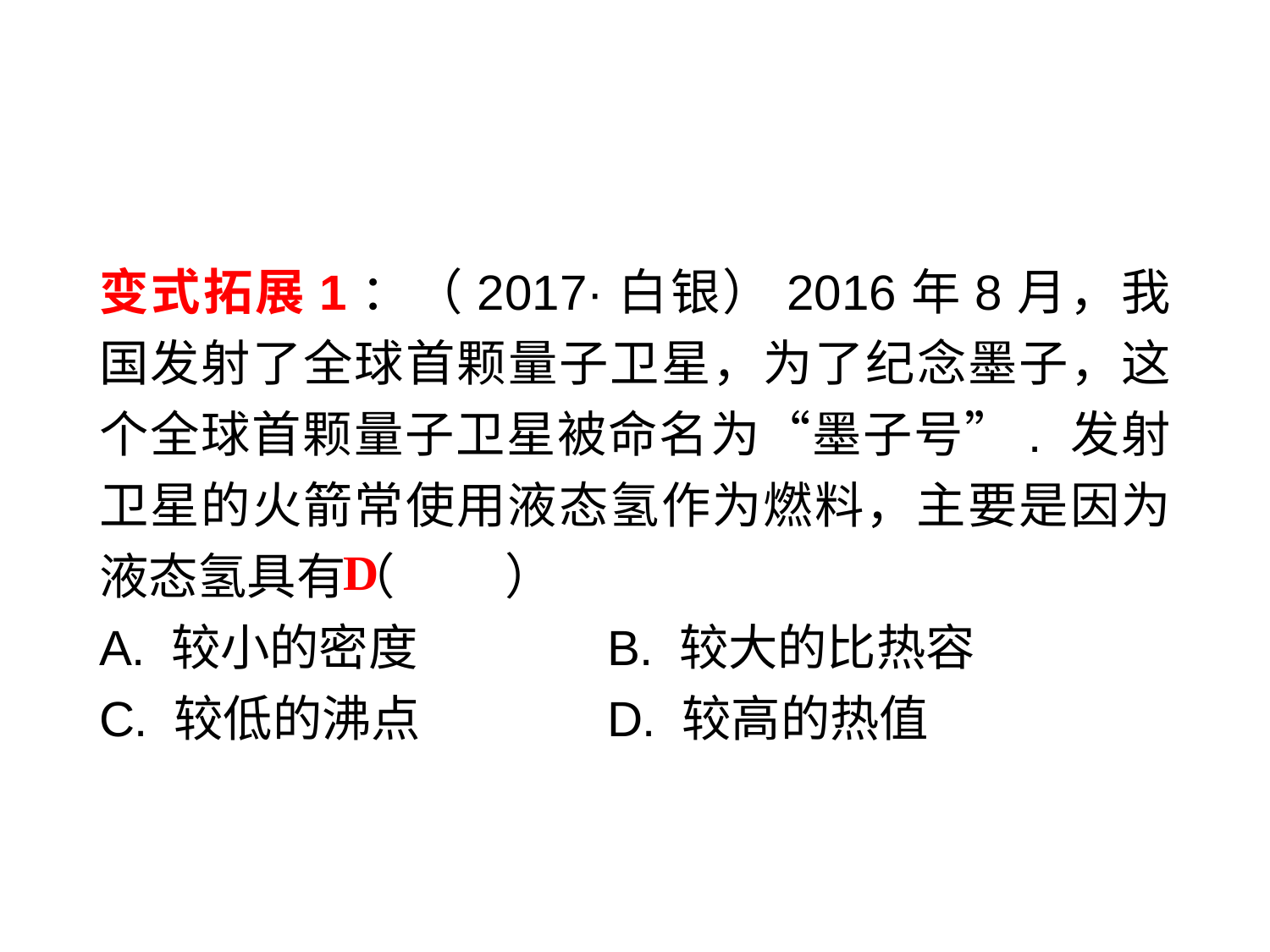

变式拓展1：（2017·白银）2016年8月，我国发射了全球首颗量子卫星，为了纪念墨子，这个全球首颗量子卫星被命名为“墨子号”. 发射卫星的火箭常使用液态氢作为燃料，主要是因为液态氢具有（　　 ）
A. 较小的密度		B. 较大的比热容
C. 较低的沸点		D. 较高的热值
D